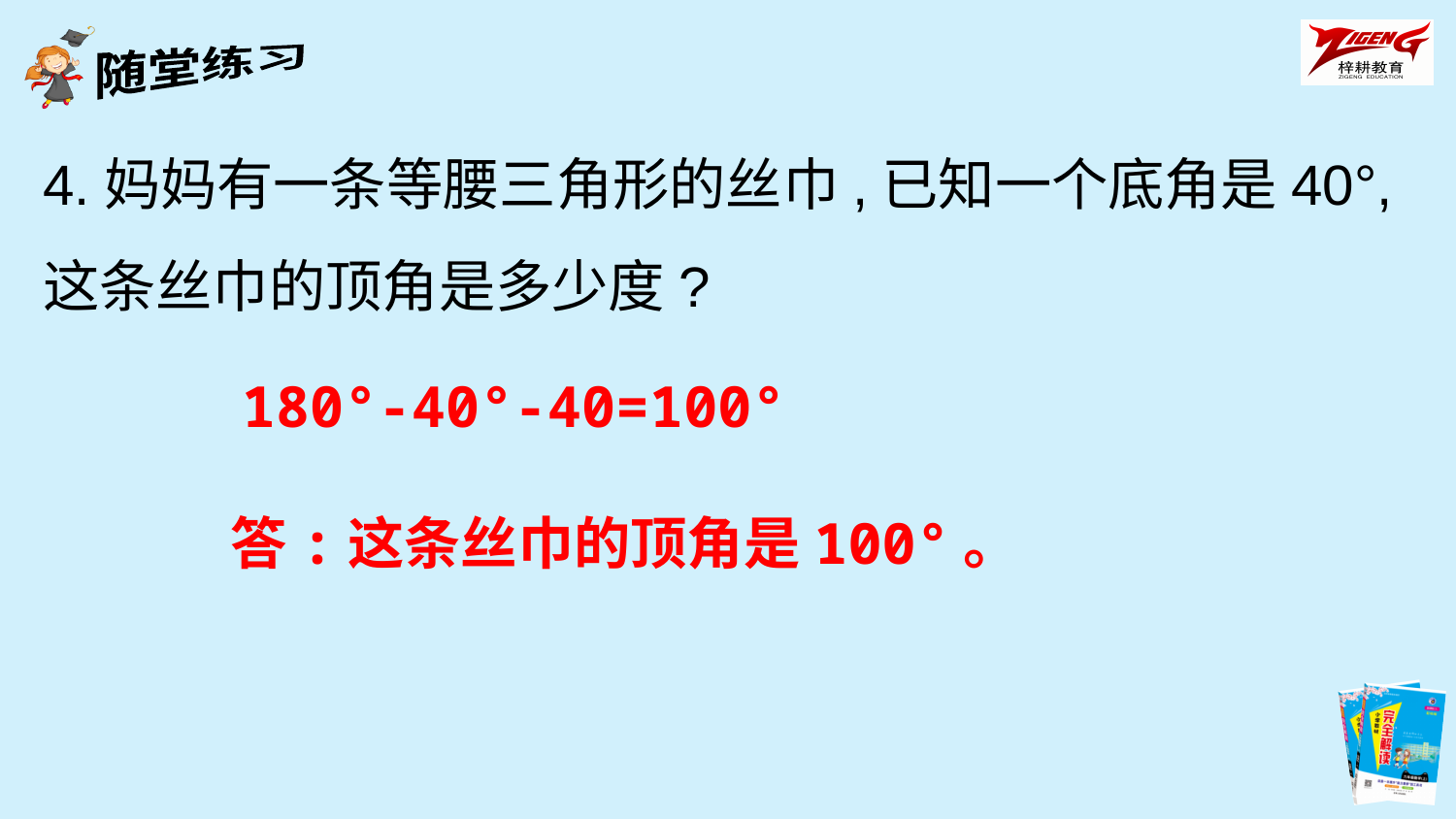

4.妈妈有一条等腰三角形的丝巾,已知一个底角是40°,这条丝巾的顶角是多少度?
180°-40°-40=100°
答:这条丝巾的顶角是100°。